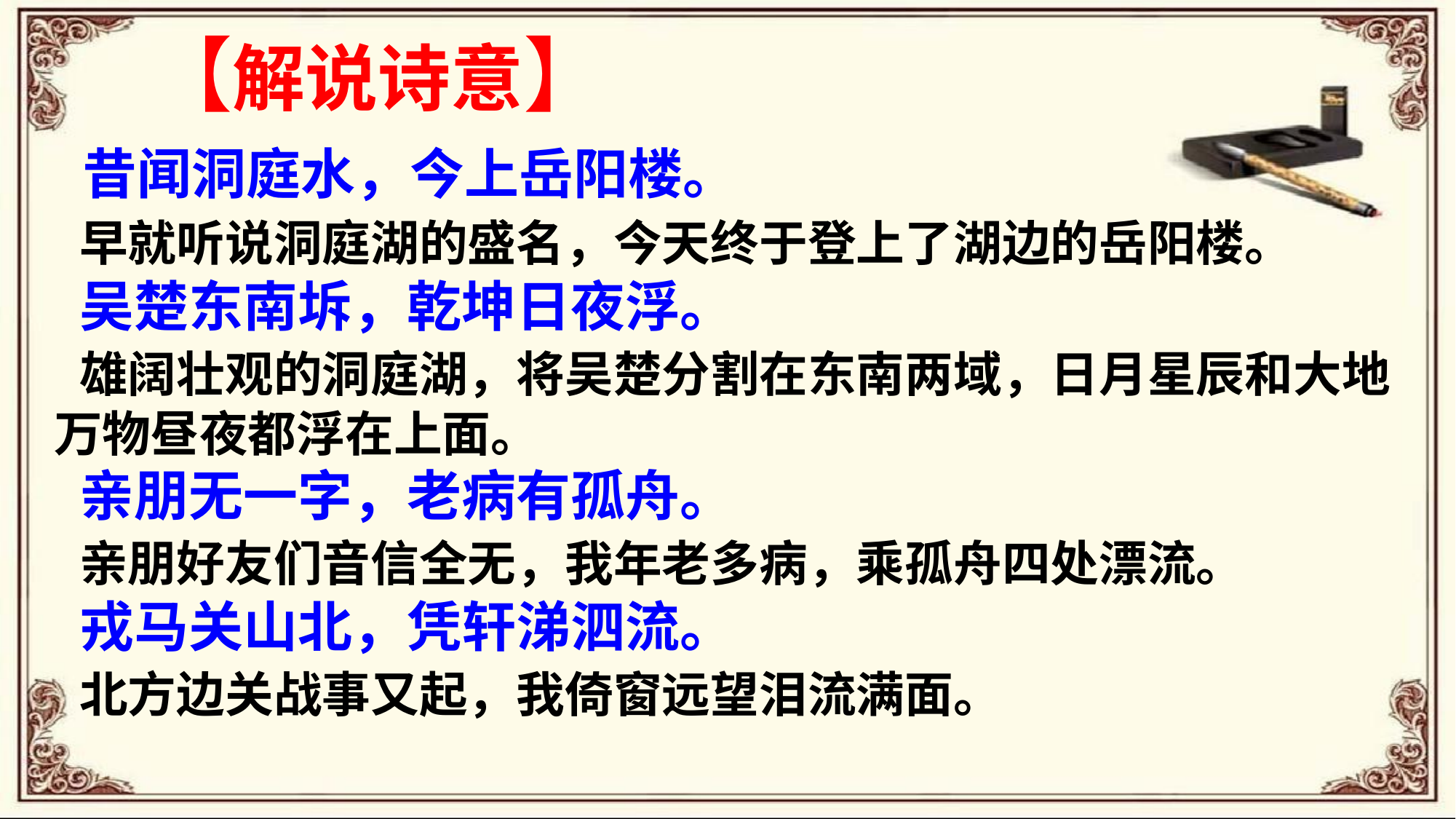

【解说诗意】
 昔闻洞庭水，今上岳阳楼。
 早就听说洞庭湖的盛名，今天终于登上了湖边的岳阳楼。
 吴楚东南坼，乾坤日夜浮。
 雄阔壮观的洞庭湖，将吴楚分割在东南两域，日月星辰和大地万物昼夜都浮在上面。
 亲朋无一字，老病有孤舟。
 亲朋好友们音信全无，我年老多病，乘孤舟四处漂流。
 戎马关山北，凭轩涕泗流。
 北方边关战事又起，我倚窗远望泪流满面。